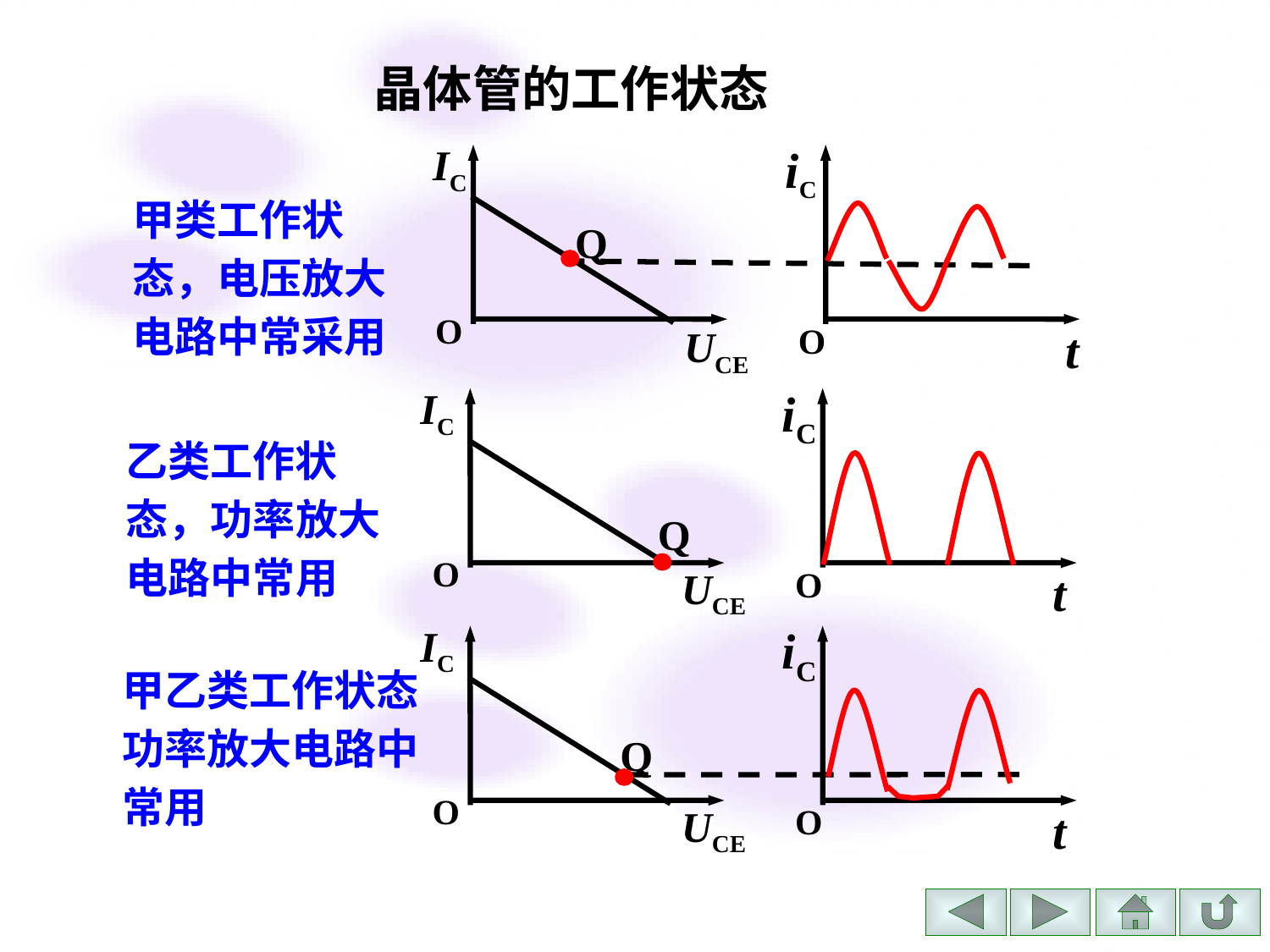

晶体管的工作状态
IC
iC

Q

O
O
t
UCE

甲类工作状态，电压放大电路中常采用
IC
iC

Q
O

UCE
O
t

乙类工作状态，功率放大电路中常用
IC
iC

Q

O

O
t
UCE

甲乙类工作状态功率放大电路中常用